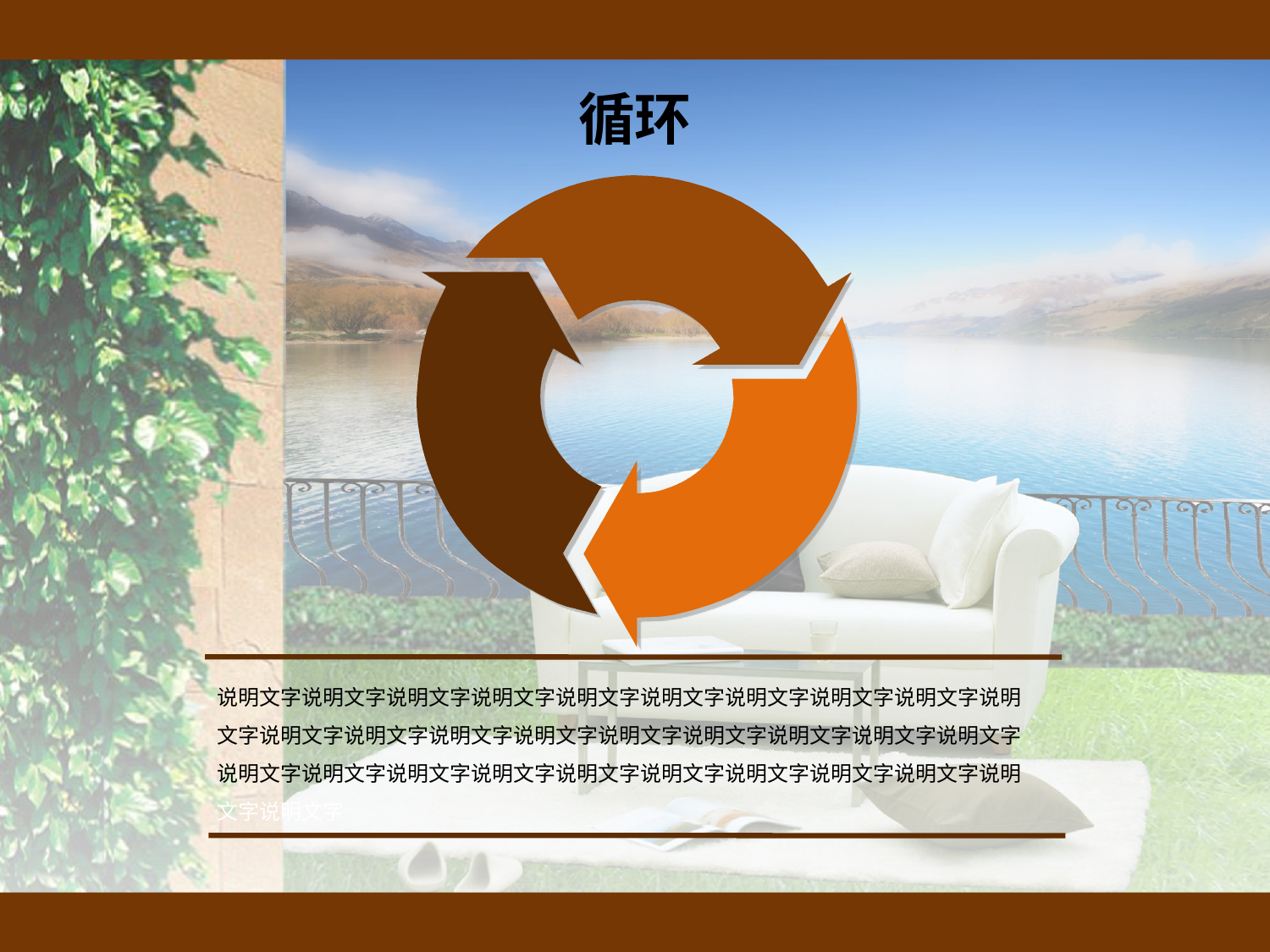

# 循环

说明文字说明文字说明文字说明文字说明文字说明文字说明文字说明文字说明文字说明文字说明文字说明文字说明文字说明文字说明文字说明文字说明文字说明文字说明文字说明文字说明文字说明文字说明文字说明文字说明文字说明文字说明文字说明文字说明文字说明文字